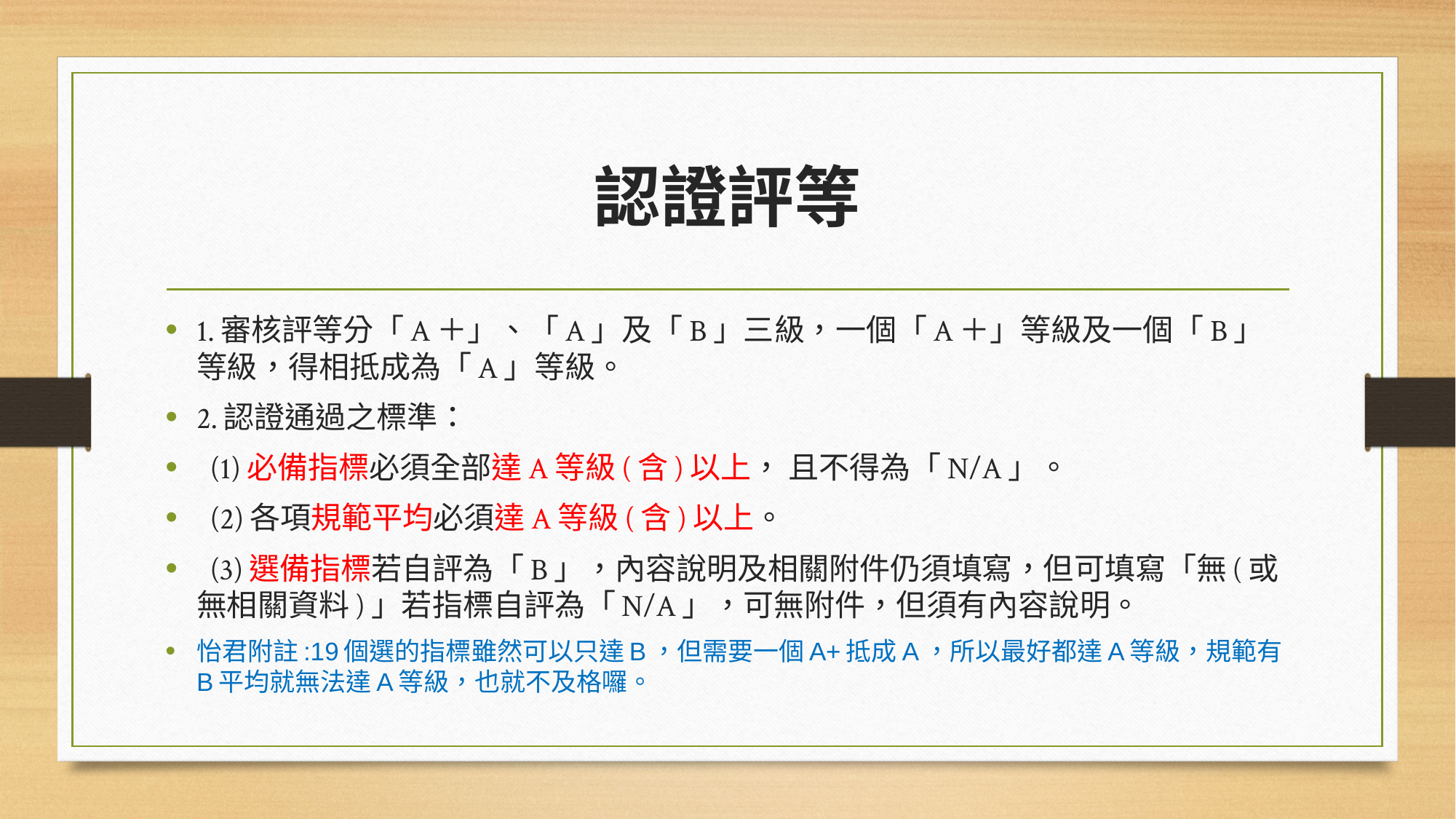

# 認證評等
1.審核評等分「A＋」、「A」及「B」三級，一個「A＋」等級及一個「B」等級，得相抵成為「A」等級。
2.認證通過之標準：
  (1)必備指標必須全部達A等級(含)以上， 且不得為「N/A」。
  (2)各項規範平均必須達A等級(含)以上。
  (3)選備指標若自評為「B」，內容說明及相關附件仍須填寫，但可填寫「無(或無相關資料)」若指標自評為「N/A」，可無附件，但須有內容說明。
怡君附註:19個選的指標雖然可以只達B，但需要一個A+抵成A，所以最好都達A等級，規範有B平均就無法達A等級，也就不及格囉。